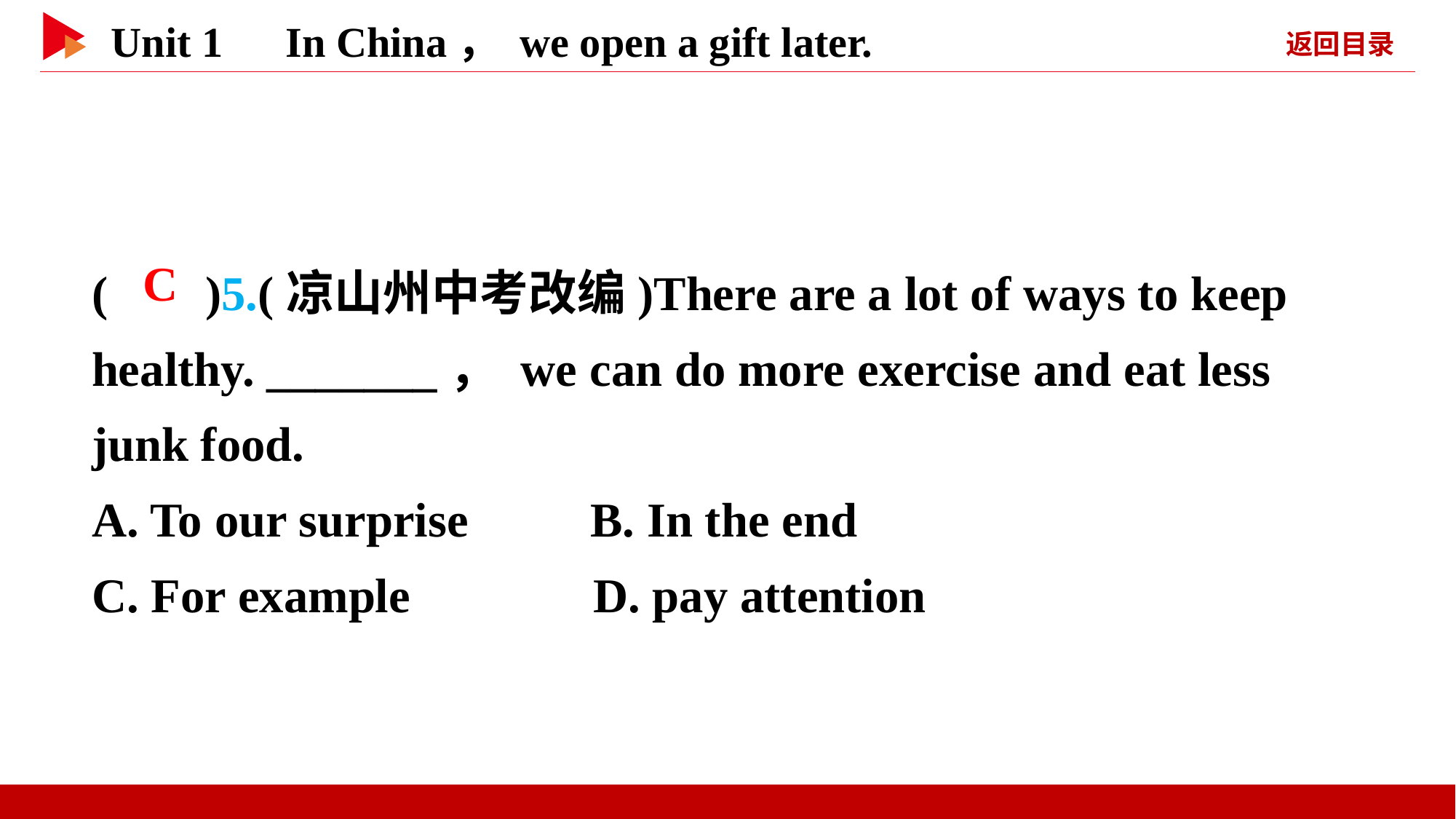

(        )5.(凉山州中考改编)There are a lot of ways to keep healthy. _______， we can do more exercise and eat less junk food.
A. To our surprise          B. In the end
C. For example               D. pay attention
   C